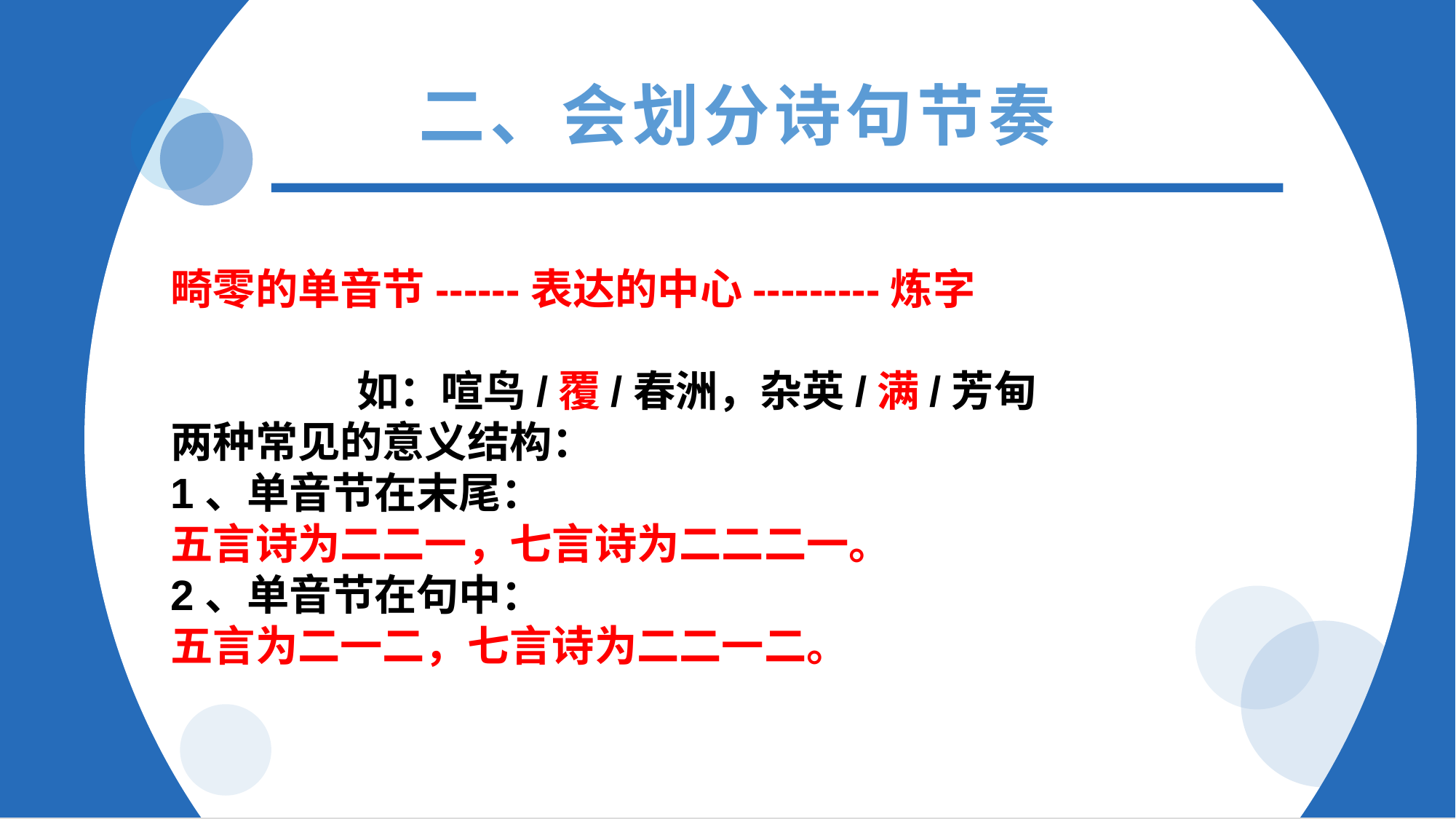

二、会划分诗句节奏

畸零的单音节------表达的中心---------炼字

如：喧鸟/覆/春洲，杂英/满/芳甸
两种常见的意义结构：
1、单音节在末尾：
五言诗为二二一，七言诗为二二二一。
2、单音节在句中：
五言为二一二，七言诗为二二一二。